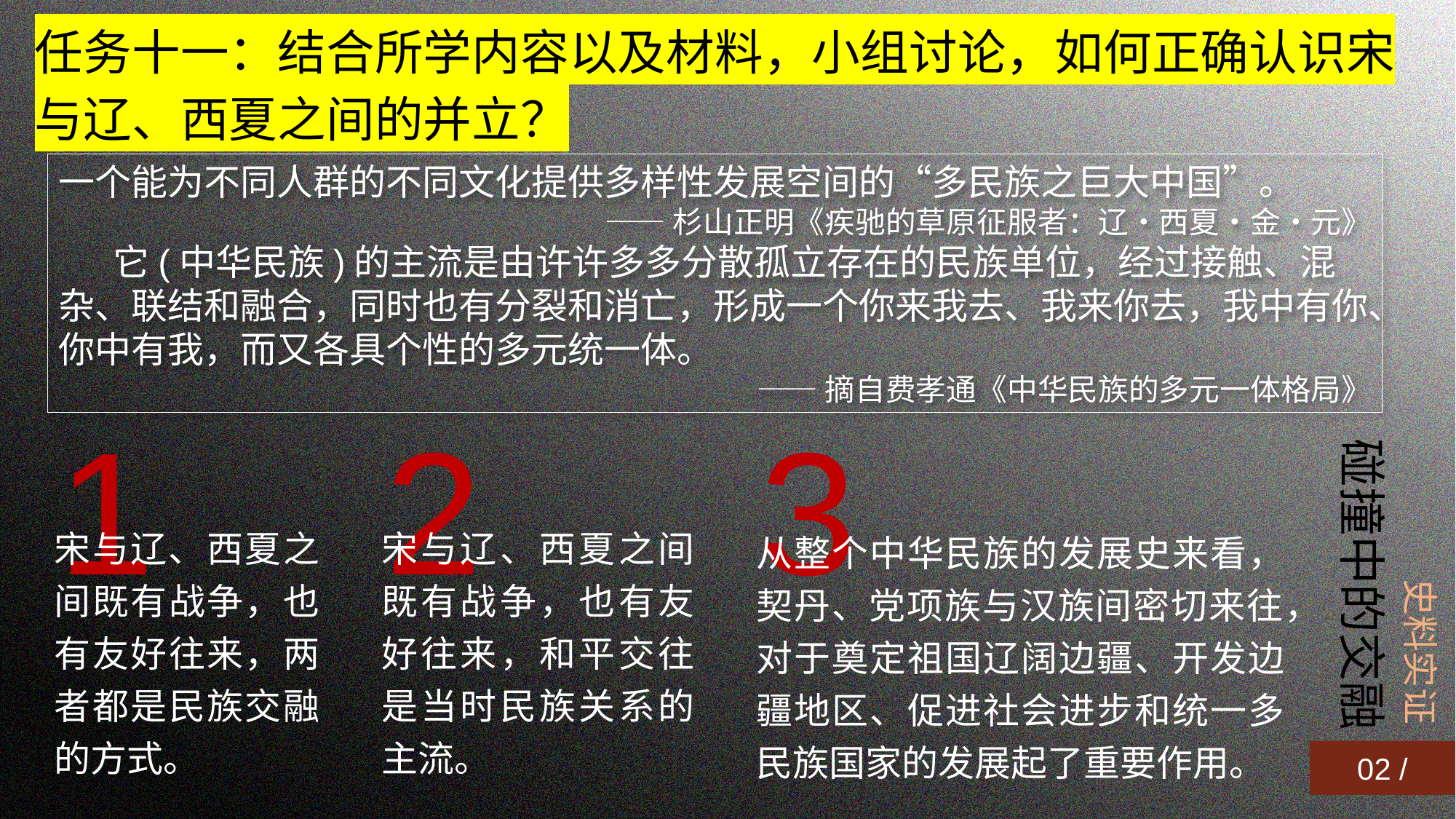

任务十一：结合所学内容以及材料，小组讨论，如何正确认识宋与辽、西夏之间的并立？
一个能为不同人群的不同文化提供多样性发展空间的“多民族之巨大中国”。
——杉山正明《疾驰的草原征服者：辽•西夏•金•元》
它(中华民族)的主流是由许许多多分散孤立存在的民族单位，经过接触、混杂、联结和融合，同时也有分裂和消亡，形成一个你来我去、我来你去，我中有你、你中有我，而又各具个性的多元统一体。
——摘自费孝通《中华民族的多元一体格局》
史料实证
碰撞中的交融
02 /
1
宋与辽、西夏之间既有战争，也有友好往来，两者都是民族交融的方式。
2
宋与辽、西夏之间既有战争，也有友好往来，和平交往是当时民族关系的主流。
3
从整个中华民族的发展史来看，契丹、党项族与汉族间密切来往，对于奠定祖国辽阔边疆、开发边疆地区、促进社会进步和统一多民族国家的发展起了重要作用。